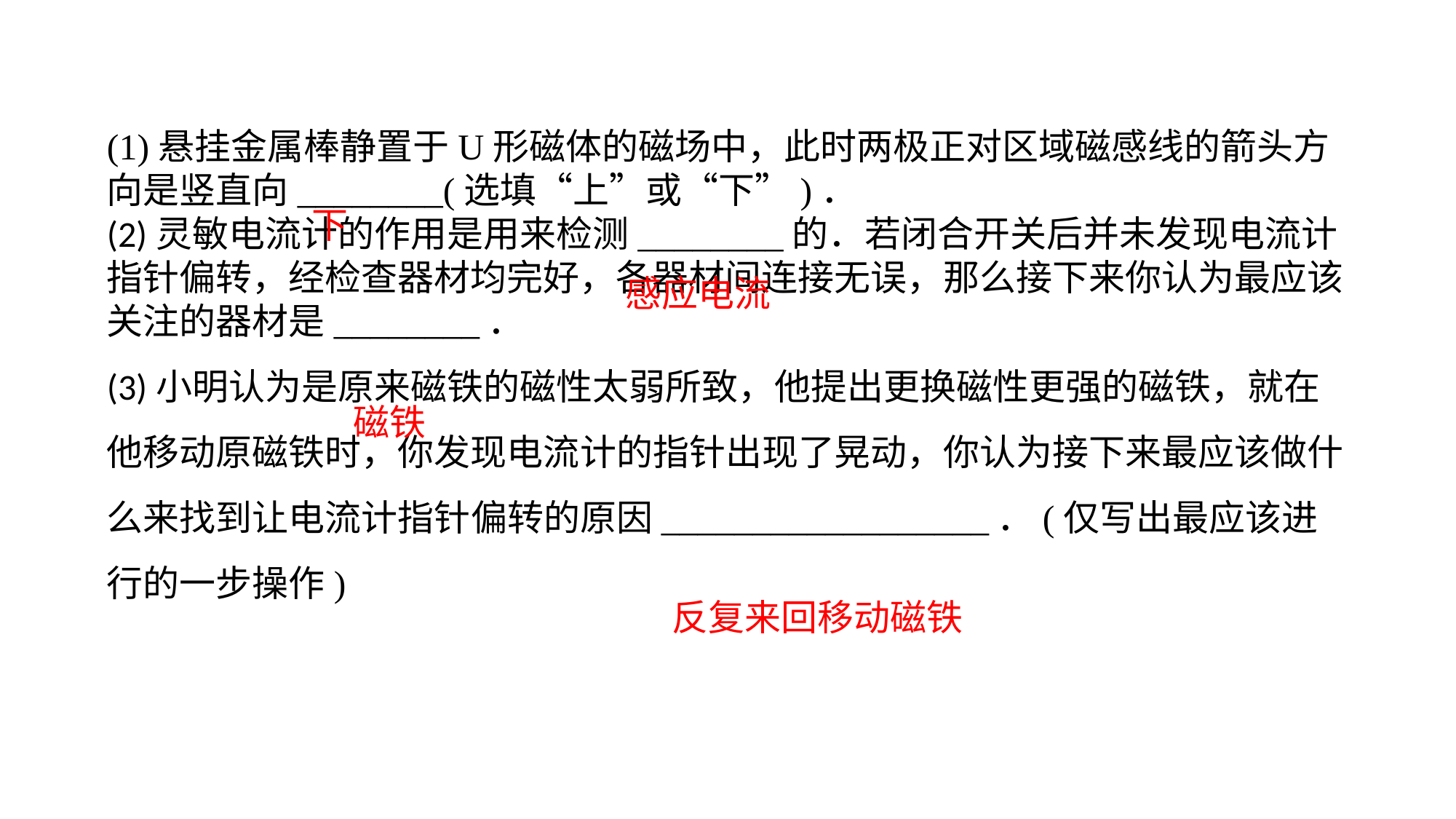

(1)悬挂金属棒静置于U形磁体的磁场中，此时两极正对区域磁感线的箭头方向是竖直向________(选填“上”或“下”)．(2)灵敏电流计的作用是用来检测________的．若闭合开关后并未发现电流计指针偏转，经检查器材均完好，各器材间连接无误，那么接下来你认为最应该关注的器材是________．(3)小明认为是原来磁铁的磁性太弱所致，他提出更换磁性更强的磁铁，就在他移动原磁铁时，你发现电流计的指针出现了晃动，你认为接下来最应该做什么来找到让电流计指针偏转的原因__________________．(仅写出最应该进行的一步操作)
下
感应电流
磁铁
反复来回移动磁铁